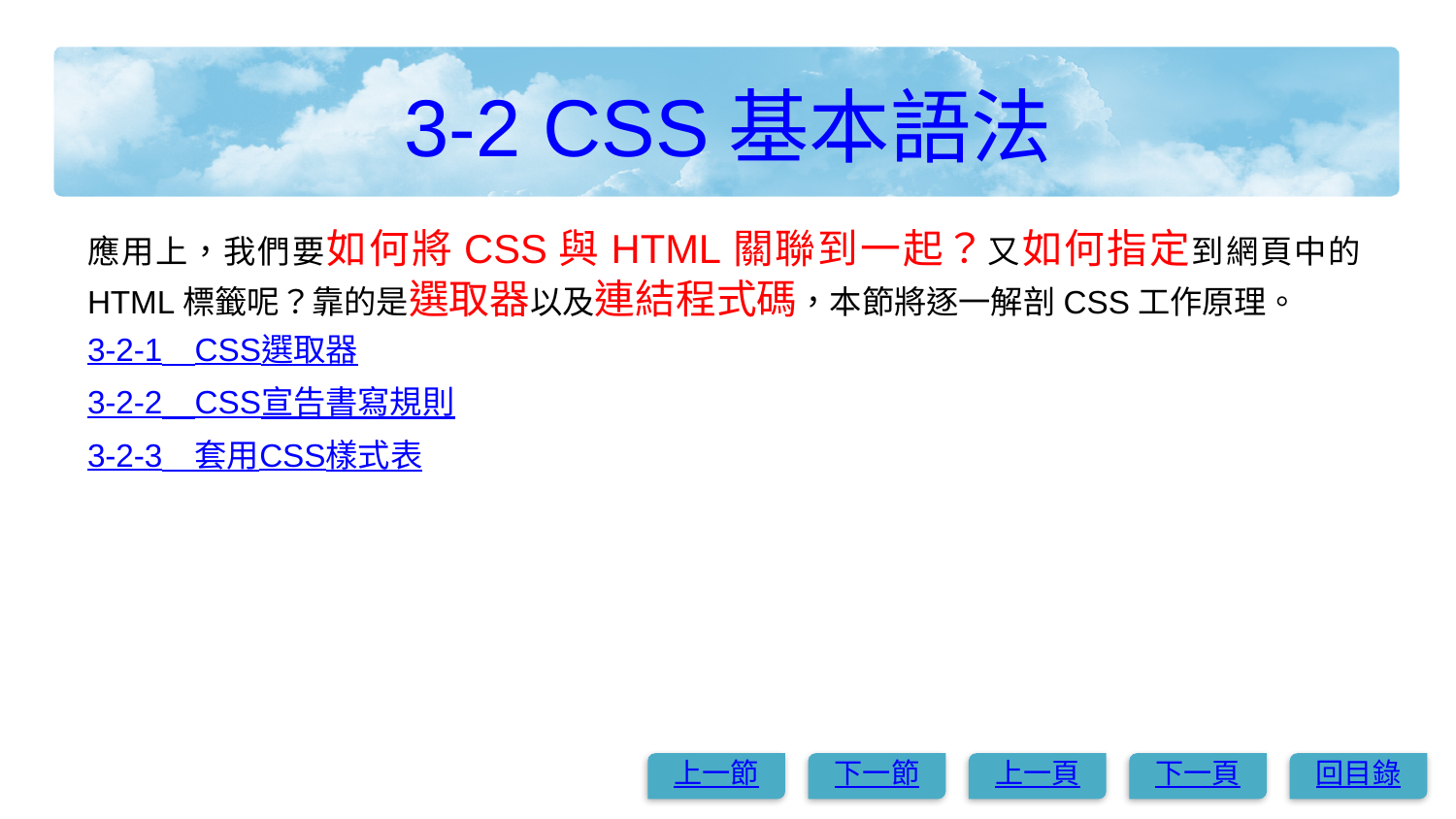

# 3-2 CSS基本語法
應用上，我們要如何將CSS與HTML關聯到一起？又如何指定到網頁中的HTML標籤呢？靠的是選取器以及連結程式碼，本節將逐一解剖CSS工作原理。
3-2-1　CSS選取器
3-2-2　CSS宣告書寫規則
3-2-3　套用CSS樣式表
上一節
下一節
上一頁
下一頁
回目錄